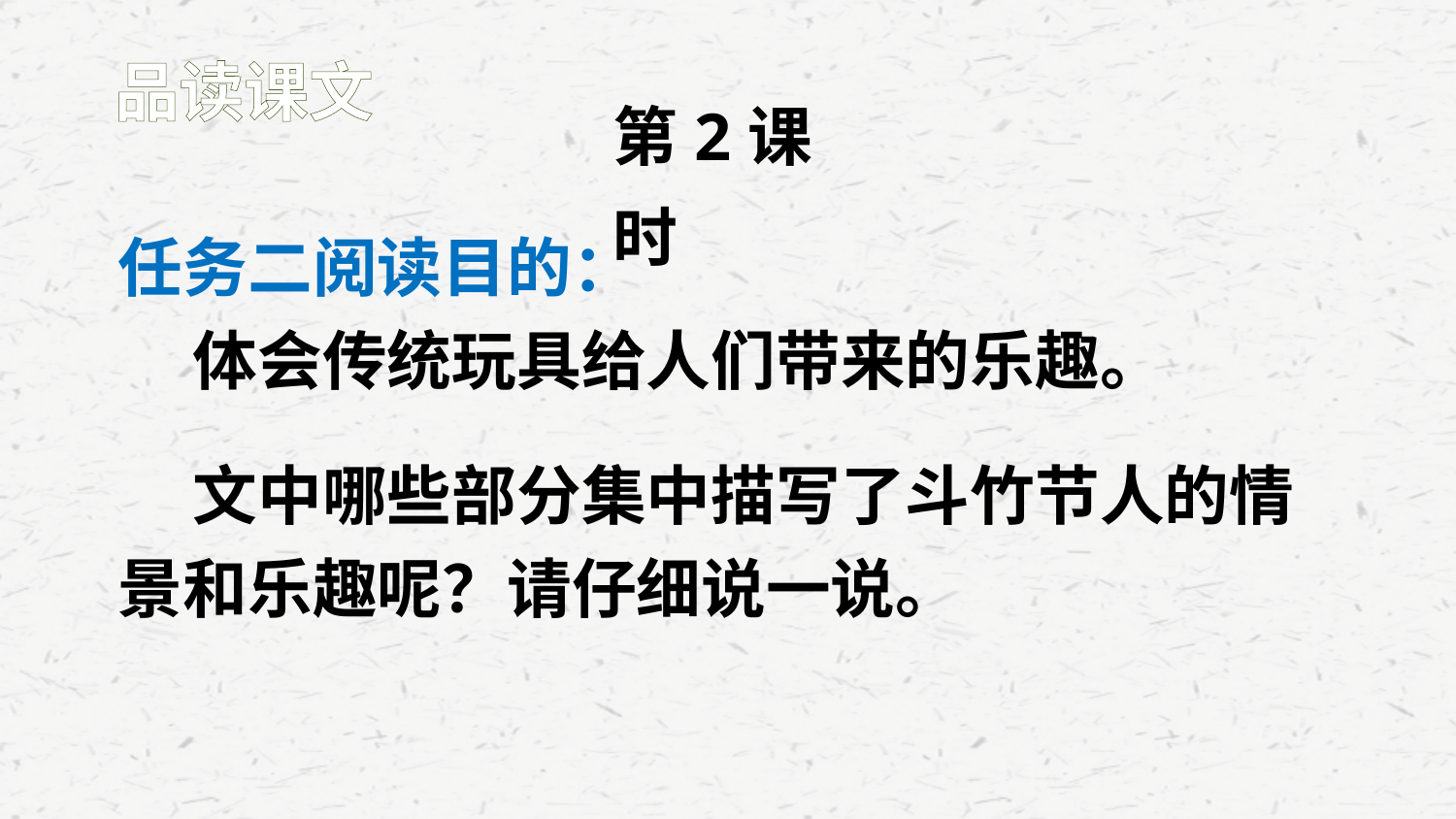

品读课文
第2课时
任务二阅读目的：
    体会传统玩具给人们带来的乐趣。
    文中哪些部分集中描写了斗竹节人的情景和乐趣呢？请仔细说一说。